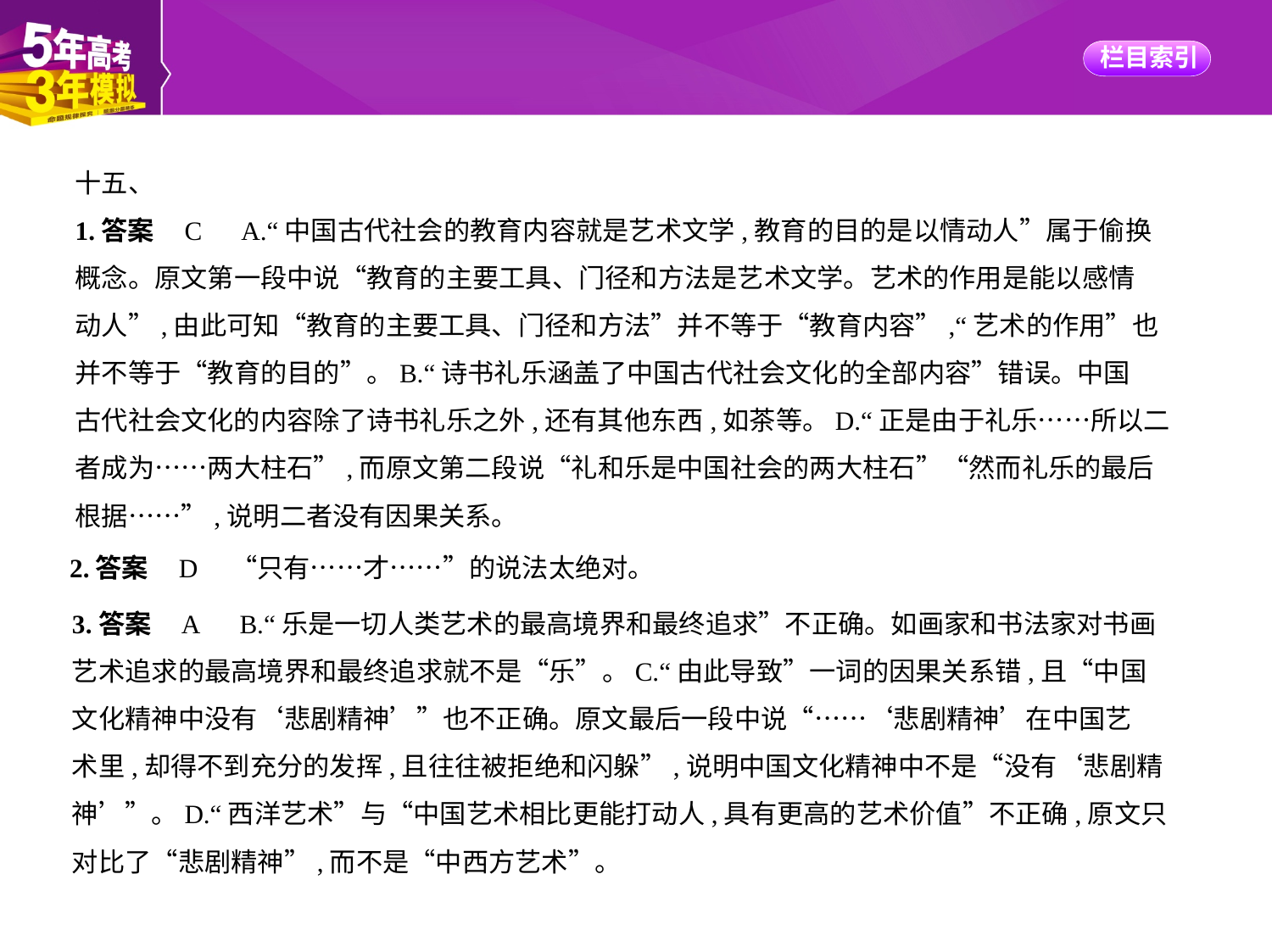

十五、
1.答案    C　A.“中国古代社会的教育内容就是艺术文学,教育的目的是以情动人”属于偷换
概念。原文第一段中说“教育的主要工具、门径和方法是艺术文学。艺术的作用是能以感情
动人”,由此可知“教育的主要工具、门径和方法”并不等于“教育内容”,“艺术的作用”也
并不等于“教育的目的”。B.“诗书礼乐涵盖了中国古代社会文化的全部内容”错误。中国
古代社会文化的内容除了诗书礼乐之外,还有其他东西,如茶等。D.“正是由于礼乐……所以二
者成为……两大柱石”,而原文第二段说“礼和乐是中国社会的两大柱石”“然而礼乐的最后
根据……”,说明二者没有因果关系。
2.答案    D　“只有……才……”的说法太绝对。
3.答案    A　B.“乐是一切人类艺术的最高境界和最终追求”不正确。如画家和书法家对书画
艺术追求的最高境界和最终追求就不是“乐”。C.“由此导致”一词的因果关系错,且“中国
文化精神中没有‘悲剧精神’”也不正确。原文最后一段中说“……‘悲剧精神’在中国艺
术里,却得不到充分的发挥,且往往被拒绝和闪躲”,说明中国文化精神中不是“没有‘悲剧精
神’”。D.“西洋艺术”与“中国艺术相比更能打动人,具有更高的艺术价值”不正确,原文只
对比了“悲剧精神”,而不是“中西方艺术”。